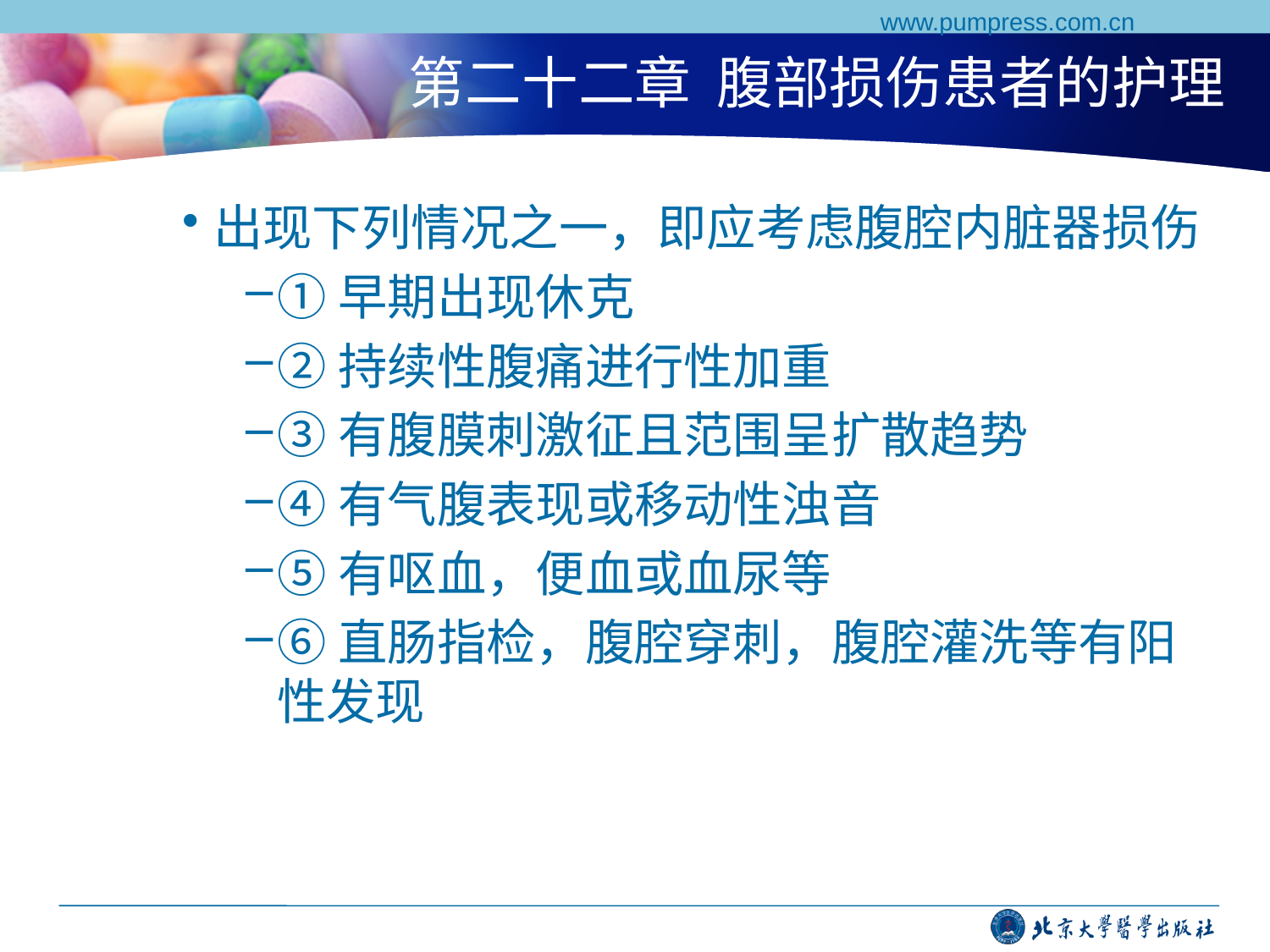

www.pumpress.com.cn
# 第二十二章  腹部损伤患者的护理
出现下列情况之一，即应考虑腹腔内脏器损伤
①早期出现休克
②持续性腹痛进行性加重
③有腹膜刺激征且范围呈扩散趋势
④有气腹表现或移动性浊音
⑤有呕血，便血或血尿等
⑥直肠指检，腹腔穿刺，腹腔灌洗等有阳性发现